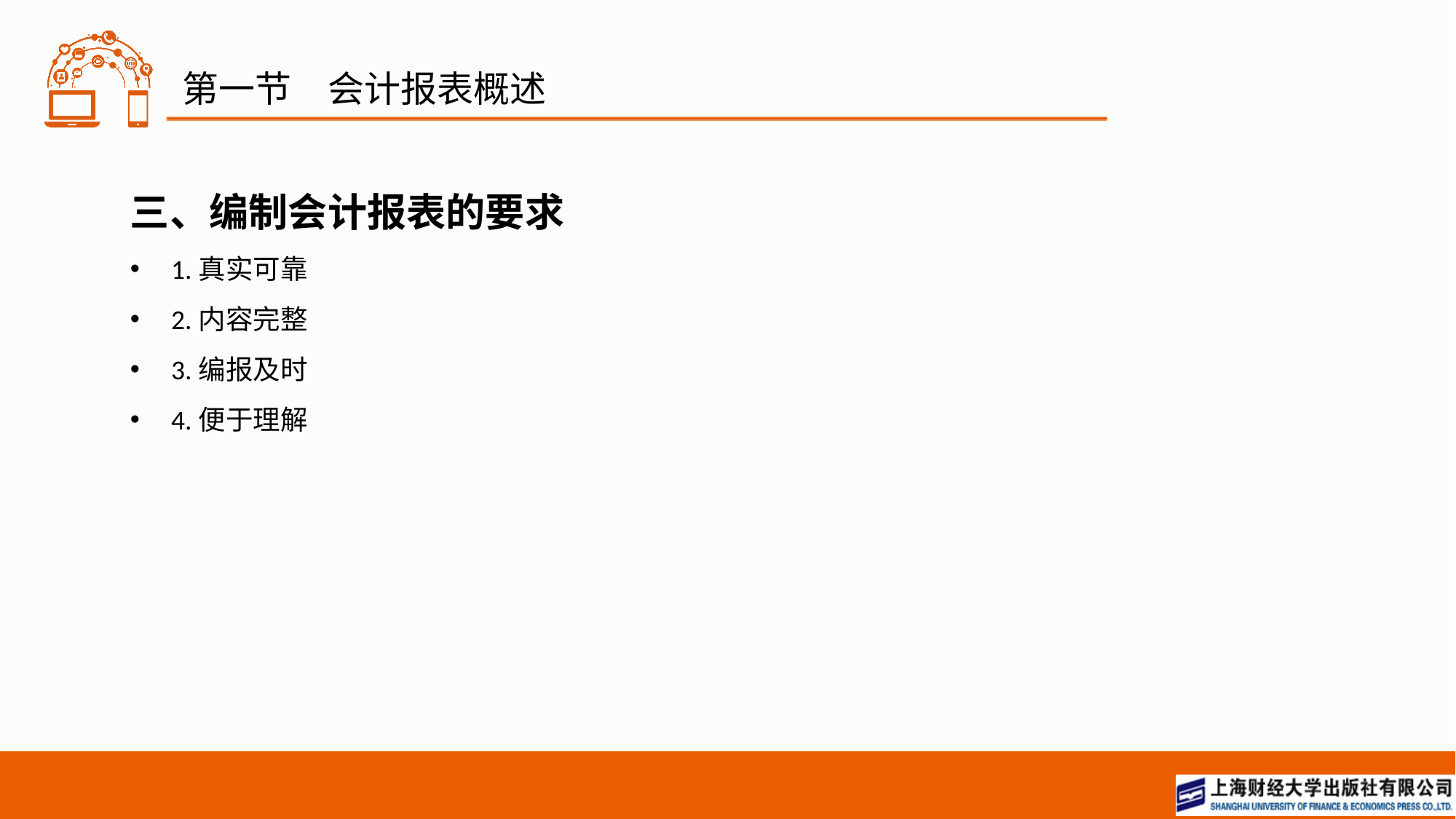

# 第一节　会计报表概述
三、编制会计报表的要求
1.真实可靠
2.内容完整
3.编报及时
4.便于理解